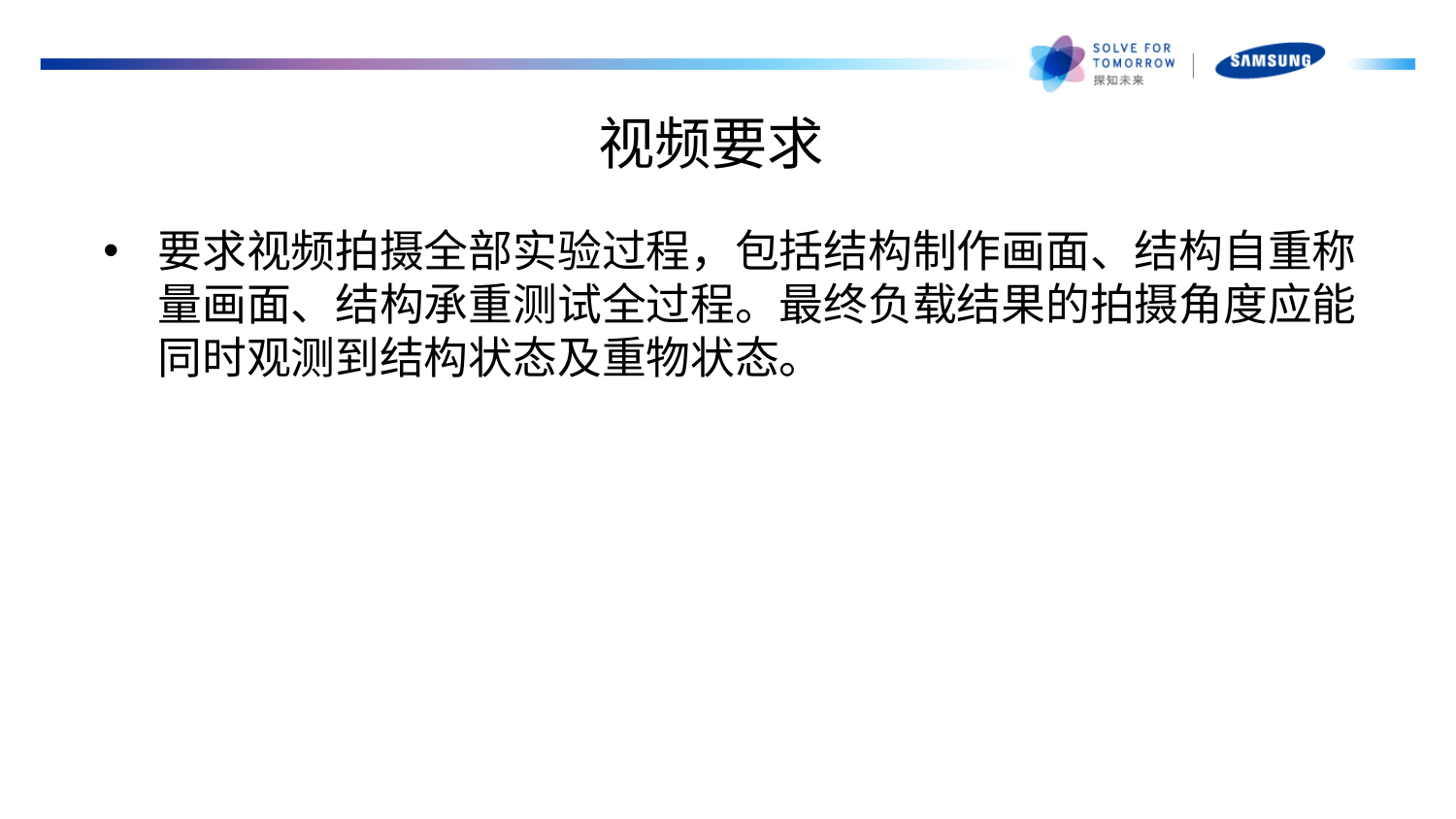

# 视频要求
要求视频拍摄全部实验过程，包括结构制作画面、结构自重称量画面、结构承重测试全过程。最终负载结果的拍摄角度应能同时观测到结构状态及重物状态。